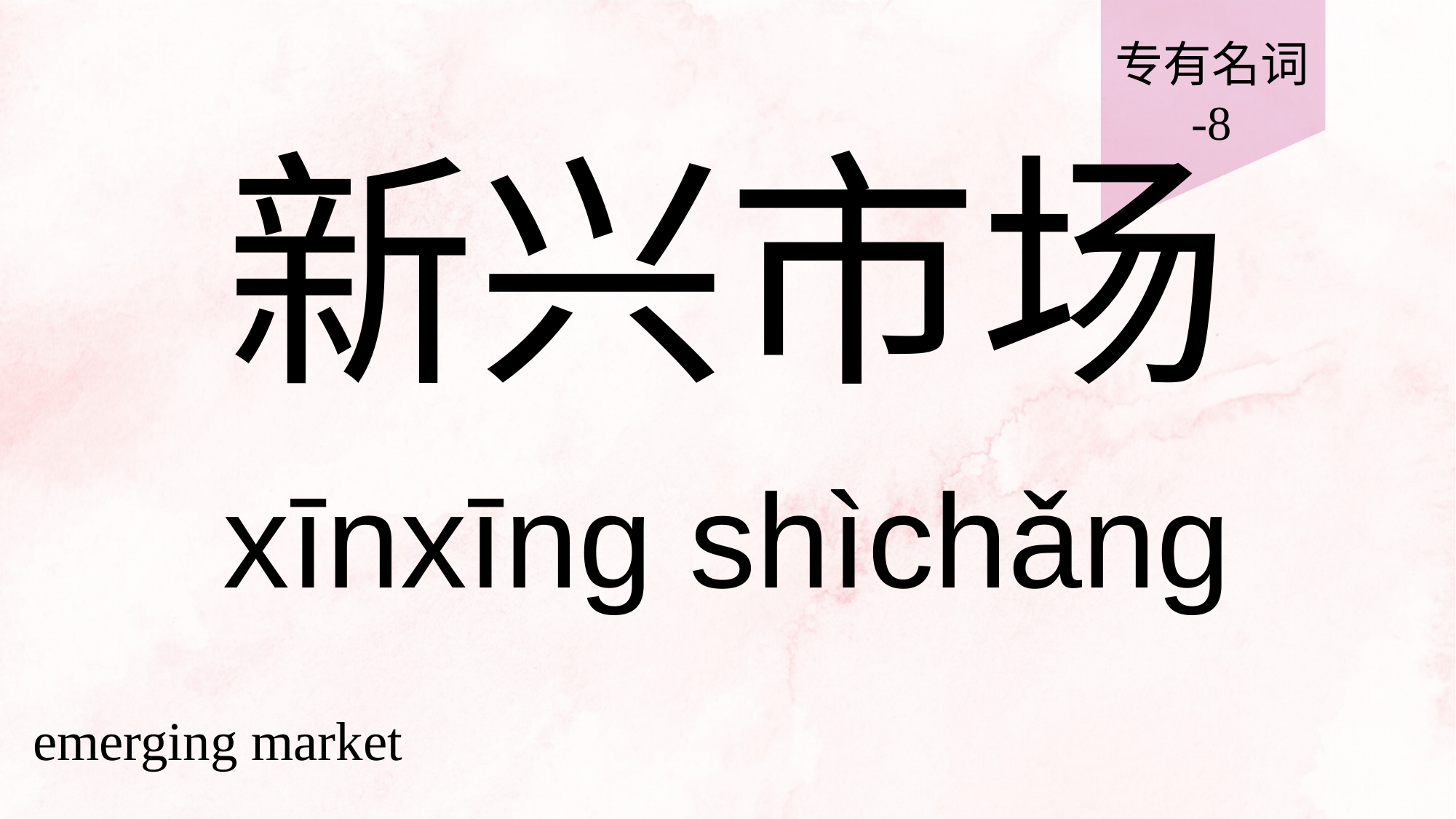

专有名词
-8
# 新兴市场
xīnxīng shìchǎng
emerging market